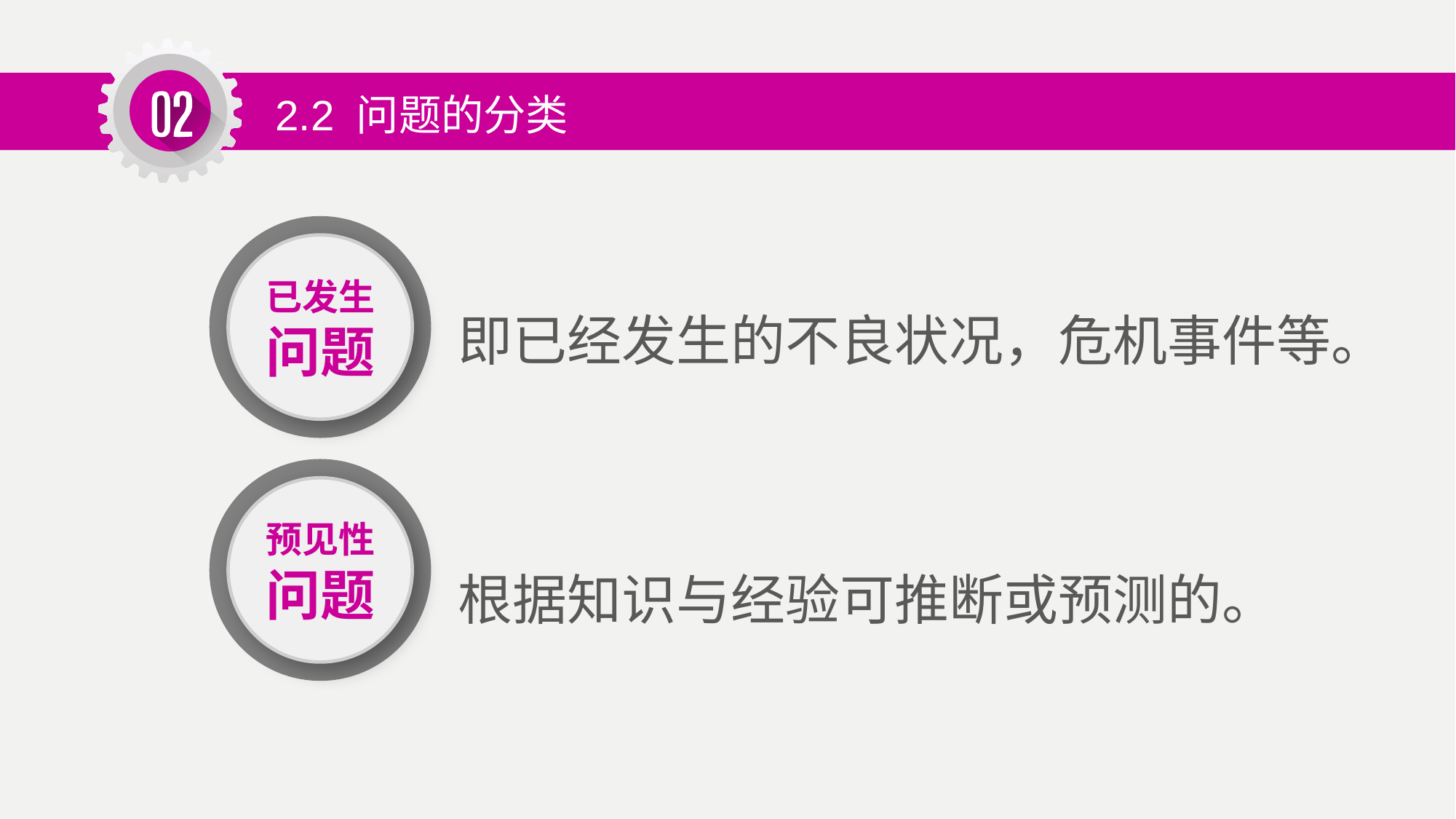

2.2 问题的分类
100%

已发生
问题

即已经发生的不良状况，危机事件等。
100%

预见性
问题
根据知识与经验可推断或预测的。